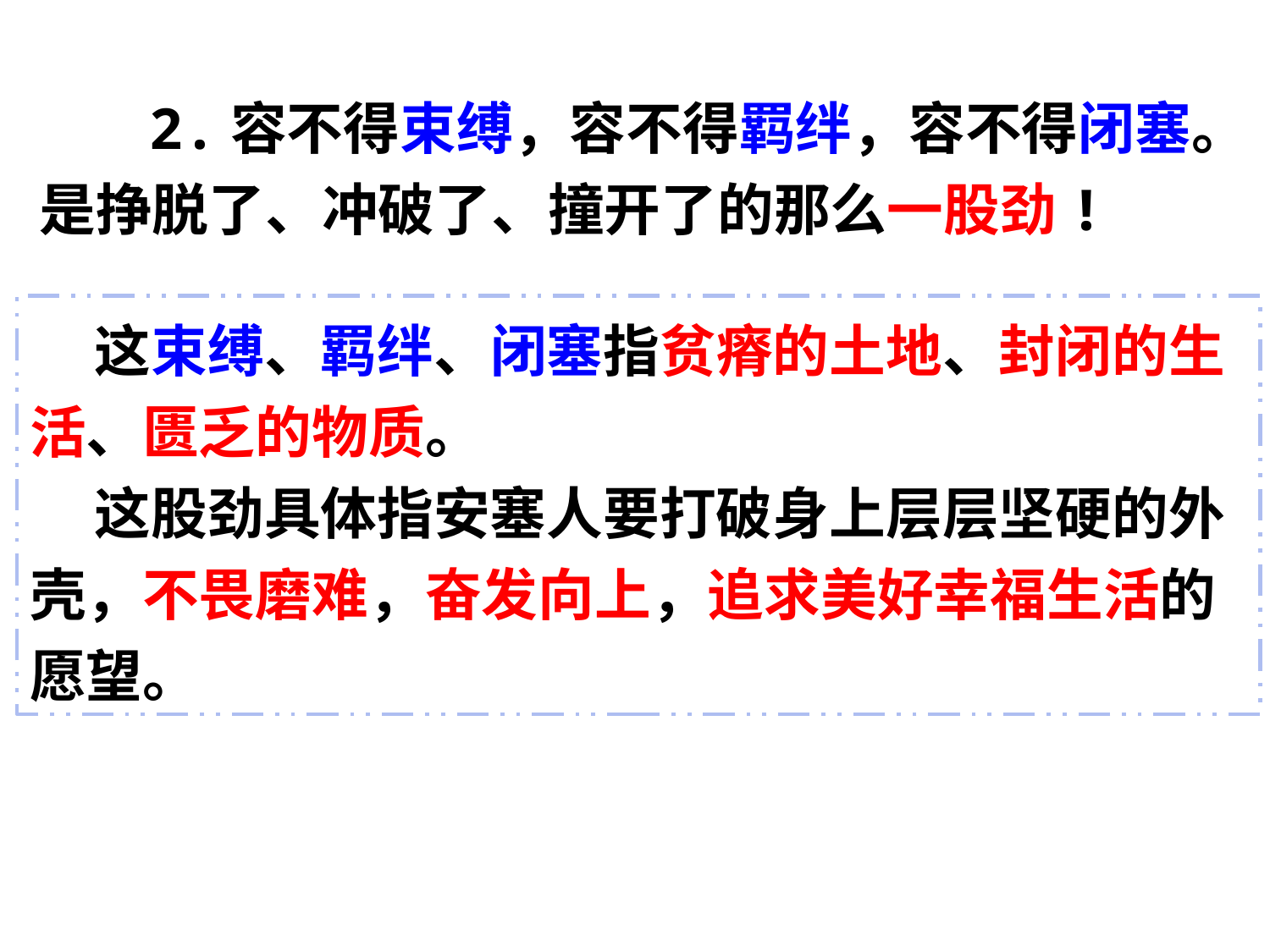

2.容不得束缚，容不得羁绊，容不得闭塞。是挣脱了、冲破了、撞开了的那么一股劲!
    这束缚、羁绊、闭塞指贫瘠的土地、封闭的生活、匮乏的物质。
    这股劲具体指安塞人要打破身上层层坚硬的外壳，不畏磨难，奋发向上，追求美好幸福生活的愿望。